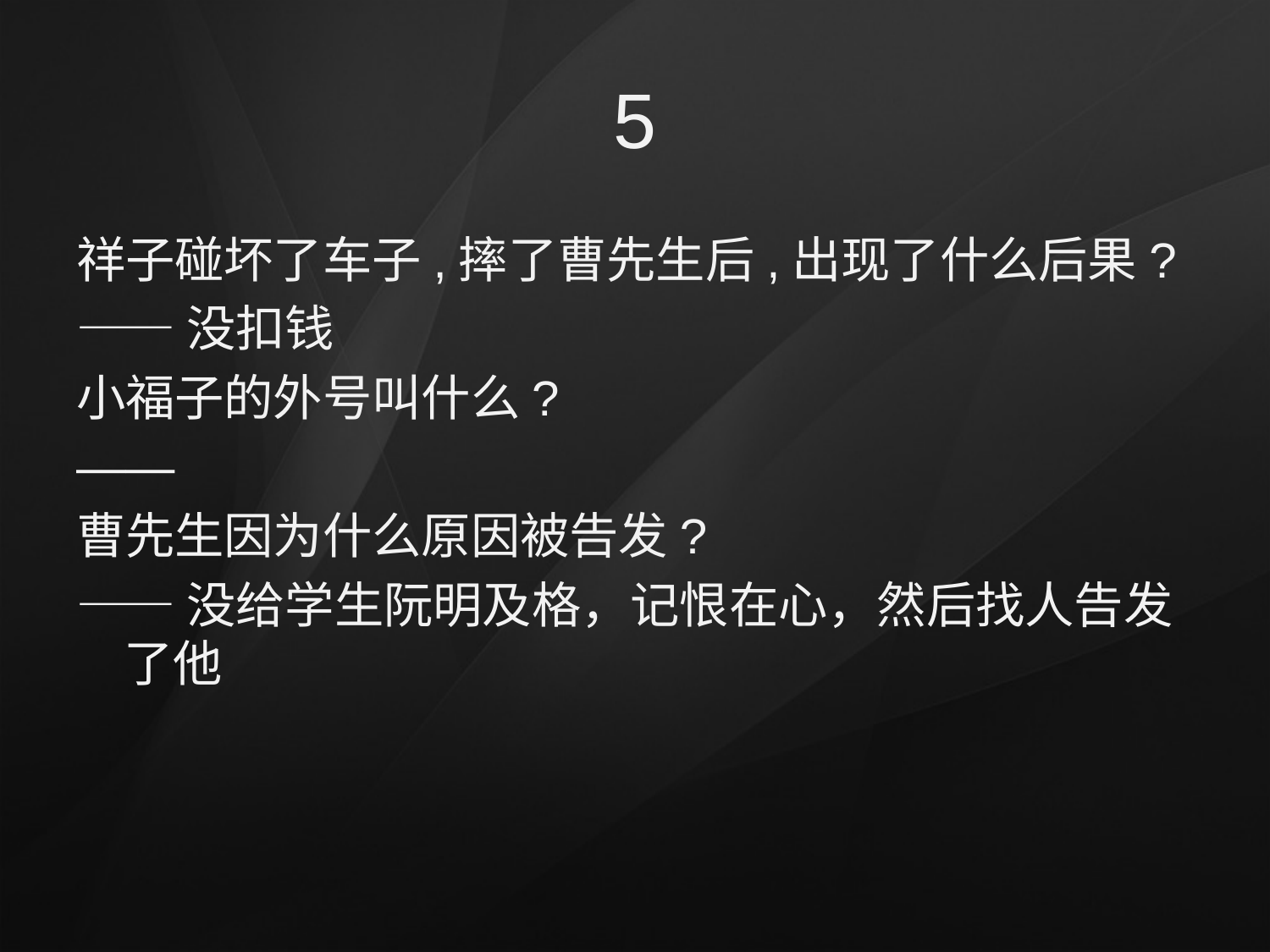

# 5
祥子碰坏了车子,摔了曹先生后,出现了什么后果?
——没扣钱
小福子的外号叫什么?
——
曹先生因为什么原因被告发?
——没给学生阮明及格，记恨在心，然后找人告发了他